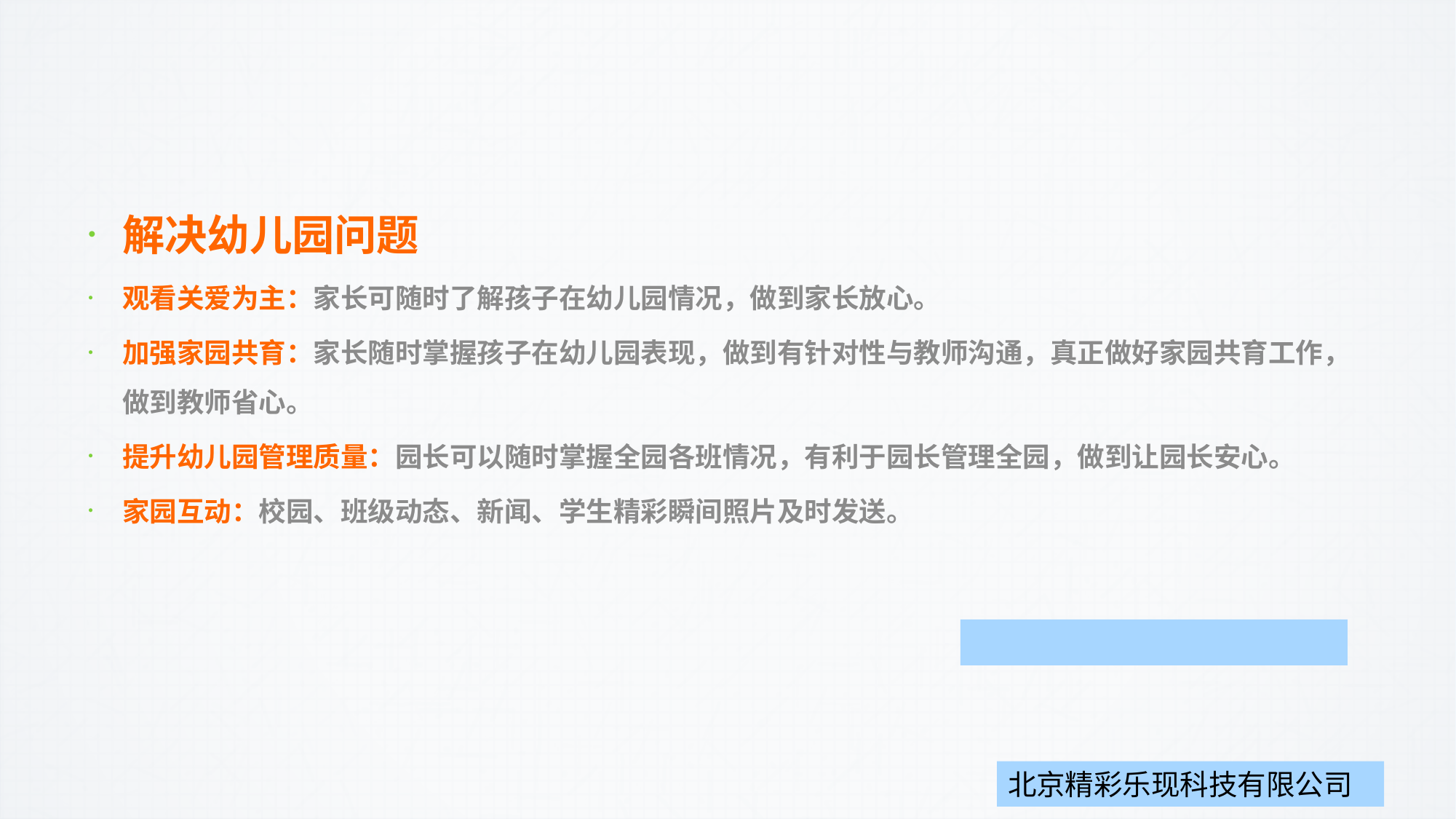

解决幼儿园问题
观看关爱为主：家长可随时了解孩子在幼儿园情况，做到家长放心。
加强家园共育：家长随时掌握孩子在幼儿园表现，做到有针对性与教师沟通，真正做好家园共育工作，做到教师省心。
提升幼儿园管理质量：园长可以随时掌握全园各班情况，有利于园长管理全园，做到让园长安心。
家园互动：校园、班级动态、新闻、学生精彩瞬间照片及时发送。

北京精彩乐现科技有限公司